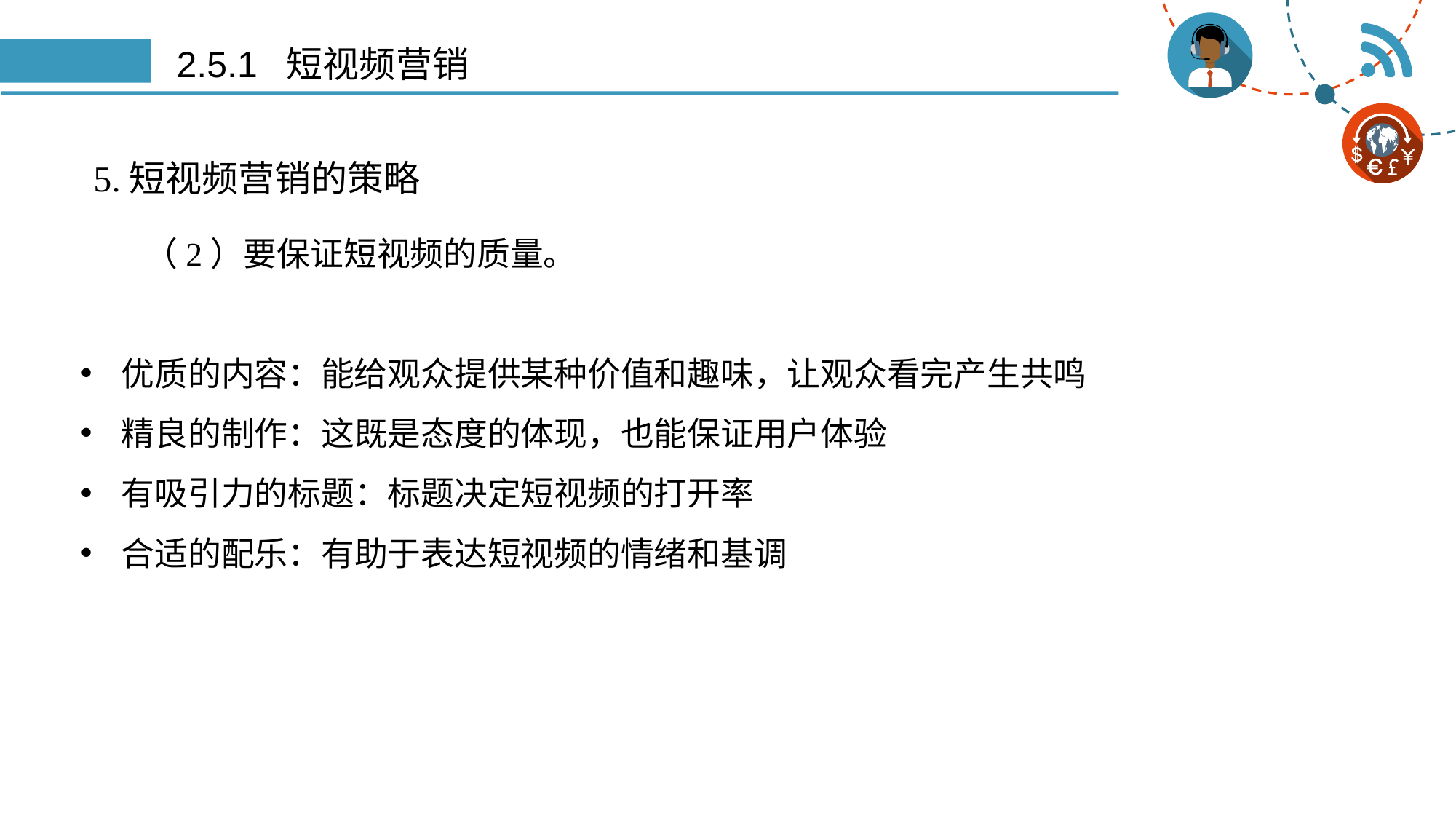

# 2.5.1  短视频营销

5.短视频营销的策略
（2）要保证短视频的质量。

优质的内容：能给观众提供某种价值和趣味，让观众看完产生共鸣
精良的制作：这既是态度的体现，也能保证用户体验
有吸引力的标题：标题决定短视频的打开率
合适的配乐：有助于表达短视频的情绪和基调